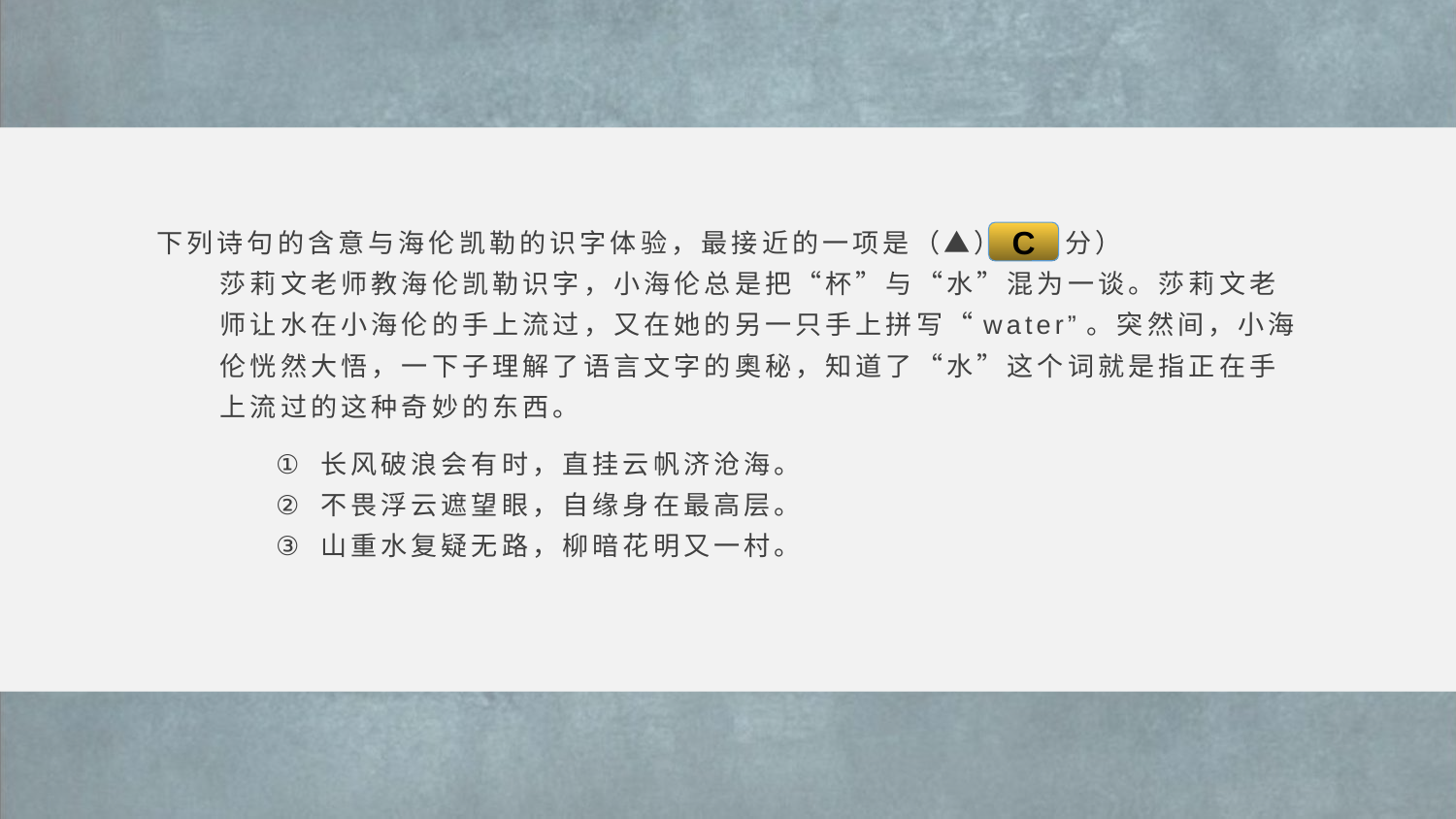

下列诗句的含意与海伦凯勒的识字体验，最接近的一项是（▲）（2分）
莎莉文老师教海伦凯勒识字，小海伦总是把“杯”与“水”混为一谈。莎莉文老师让水在小海伦的手上流过，又在她的另一只手上拼写“water”。突然间，小海伦恍然大悟，一下子理解了语言文字的奧秘，知道了“水”这个词就是指正在手上流过的这种奇妙的东西。
长风破浪会有时，直挂云帆济沧海。
不畏浮云遮望眼，自缘身在最高层。
山重水复疑无路，柳暗花明又一村。

C